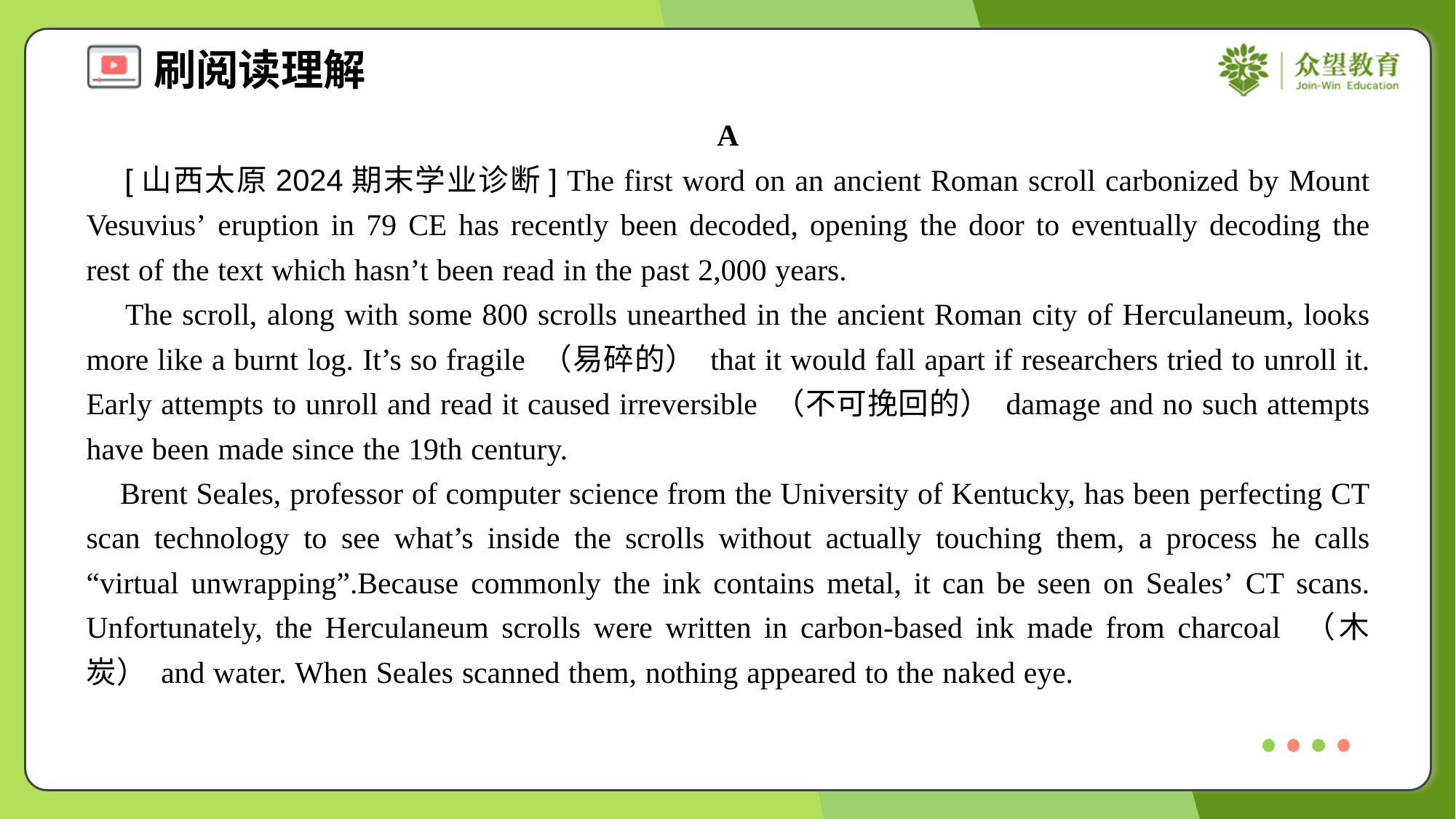

A
    [山西太原2024期末学业诊断] The first word on an ancient Roman scroll carbonized by Mount Vesuvius’ eruption in 79 CE has recently been decoded, opening the door to eventually decoding the rest of the text which hasn’t been read in the past 2,000 years.
    The scroll, along with some 800 scrolls unearthed in the ancient Roman city of Herculaneum, looks more like a burnt log. It’s so fragile （易碎的） that it would fall apart if researchers tried to unroll it. Early attempts to unroll and read it caused irreversible （不可挽回的） damage and no such attempts have been made since the 19th century.
    Brent Seales, professor of computer science from the University of Kentucky, has been perfecting CT scan technology to see what’s inside the scrolls without actually touching them, a process he calls “virtual unwrapping”.Because commonly the ink contains metal, it can be seen on Seales’ CT scans. Unfortunately, the Herculaneum scrolls were written in carbon-based ink made from charcoal （木炭） and water. When Seales scanned them, nothing appeared to the naked eye.